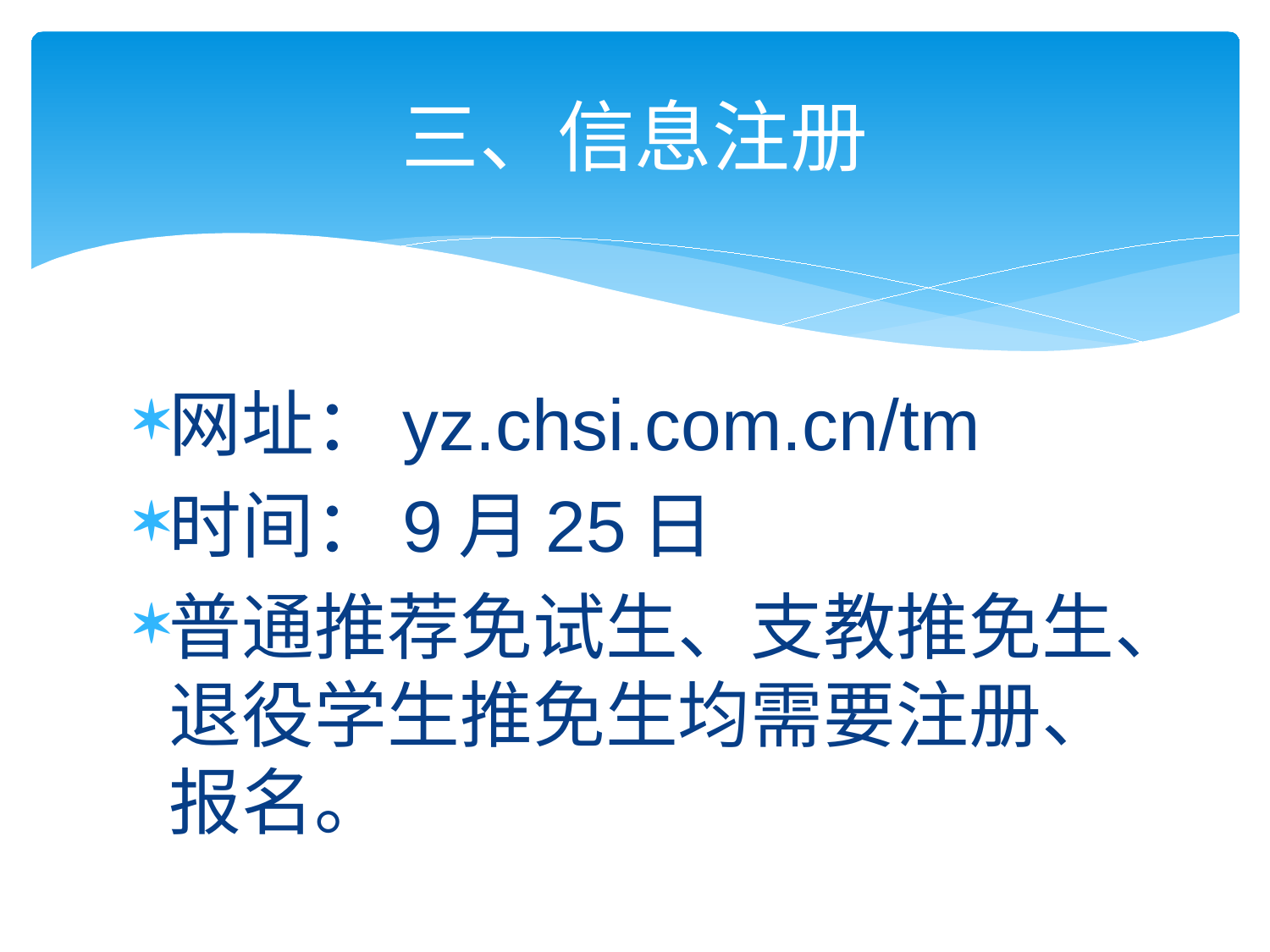

# 三、信息注册
网址：yz.chsi.com.cn/tm
时间：9月25日
普通推荐免试生、支教推免生、退役学生推免生均需要注册、报名。